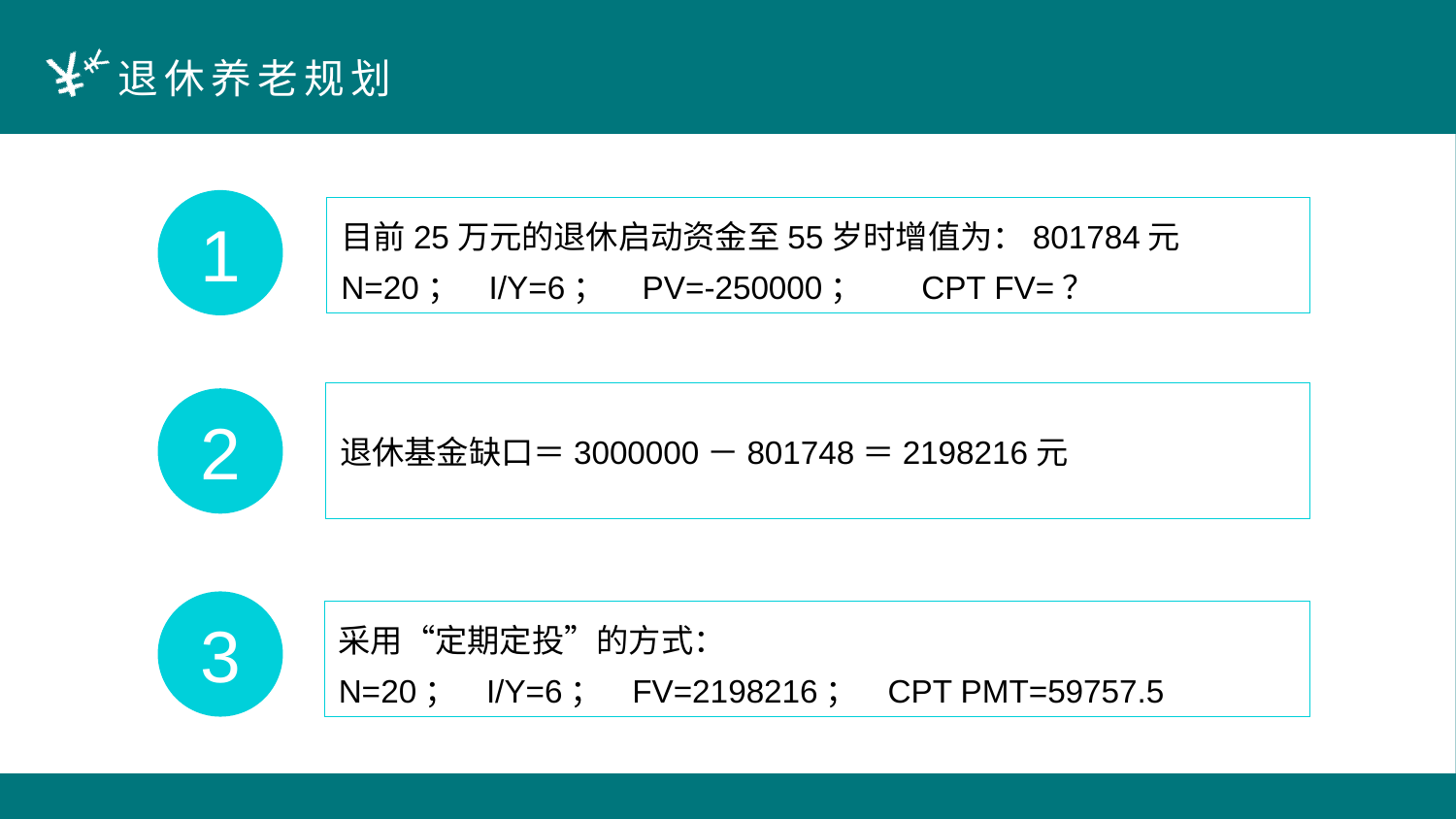

1
目前25万元的退休启动资金至55岁时增值为：801784元
N=20；   I/Y=6；    PV=-250000；       CPT FV=？

退休基金缺口＝3000000－801748＝2198216元

2
3
采用“定期定投”的方式：
N=20；   I/Y=6；   FV=2198216；   CPT PMT=59757.5